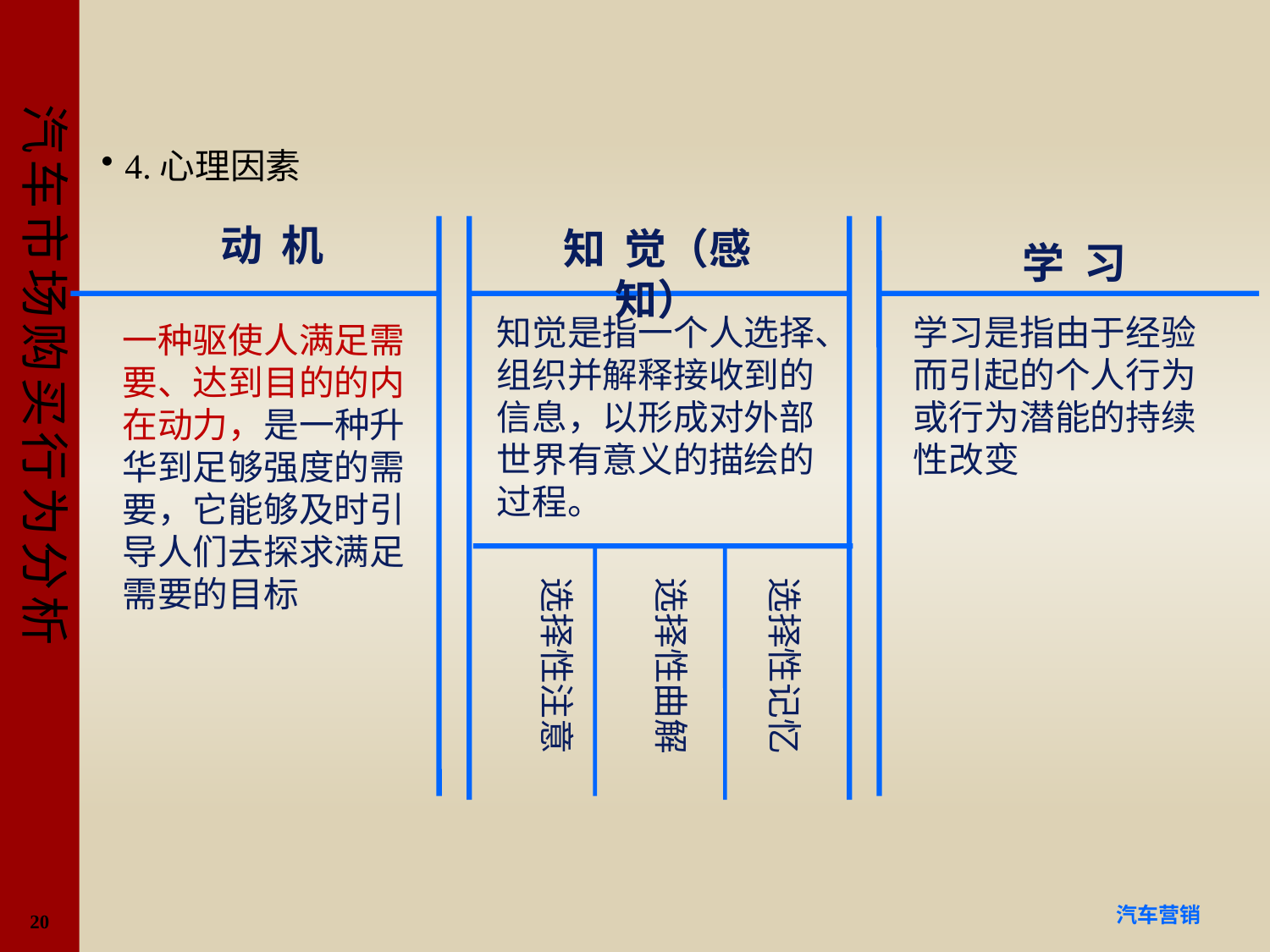

#
4.心理因素

动  机

知  觉（感知）

学  习

知觉是指一个人选择、组织并解释接收到的信息，以形成对外部世界有意义的描绘的过程。
学习是指由于经验而引起的个人行为或行为潜能的持续性改变

一种驱使人满足需要、达到目的的内在动力，是一种升华到足够强度的需要，它能够及时引导人们去探求满足需要的目标

选择性记忆

选择性曲解

选择性注意

20